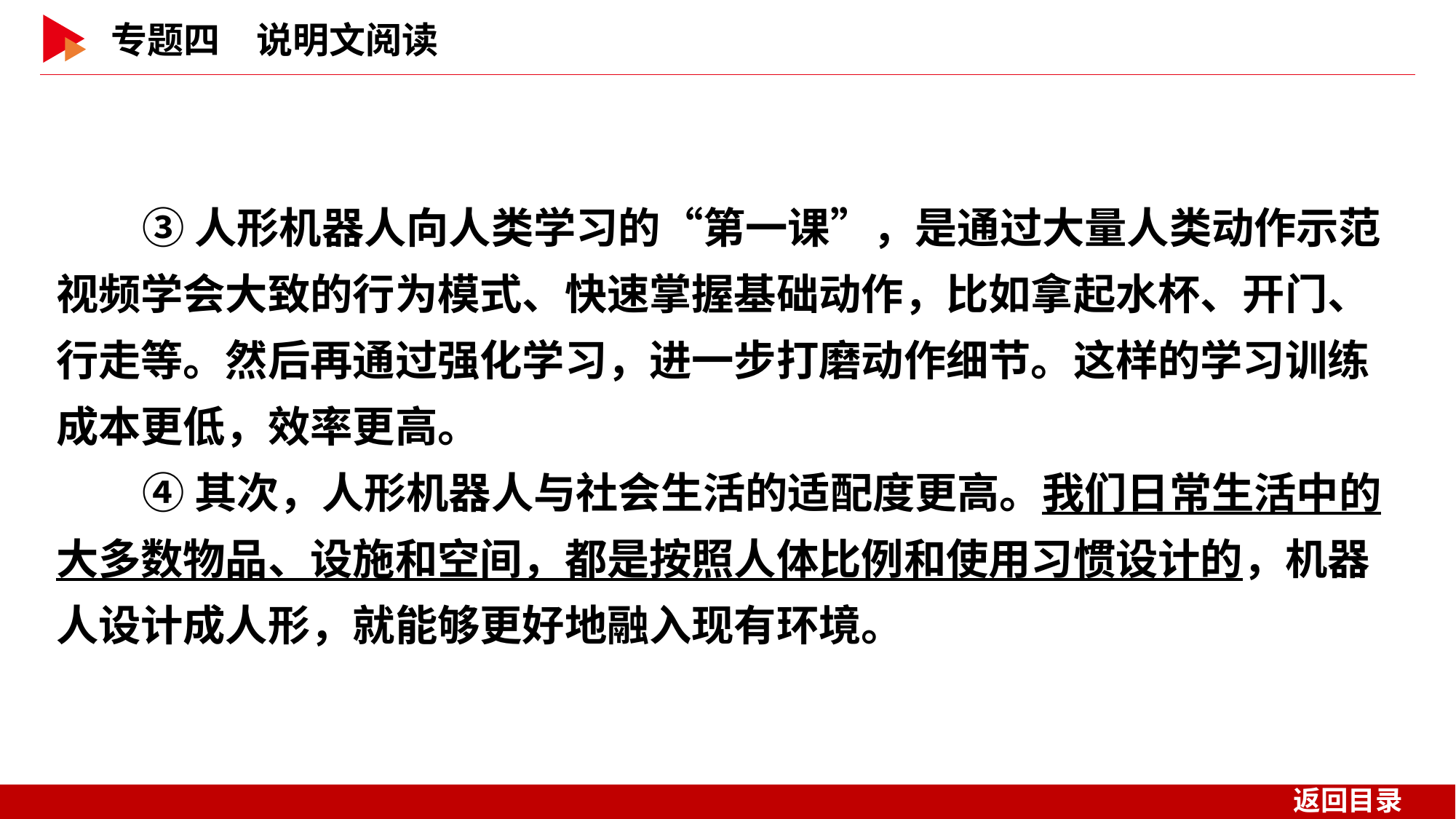

③人形机器人向人类学习的“第一课”，是通过大量人类动作示范视频学会大致的行为模式、快速掌握基础动作，比如拿起水杯、开门、行走等。然后再通过强化学习，进一步打磨动作细节。这样的学习训练成本更低，效率更高。
④其次，人形机器人与社会生活的适配度更高。我们日常生活中的大多数物品、设施和空间，都是按照人体比例和使用习惯设计的，机器人设计成人形，就能够更好地融入现有环境。